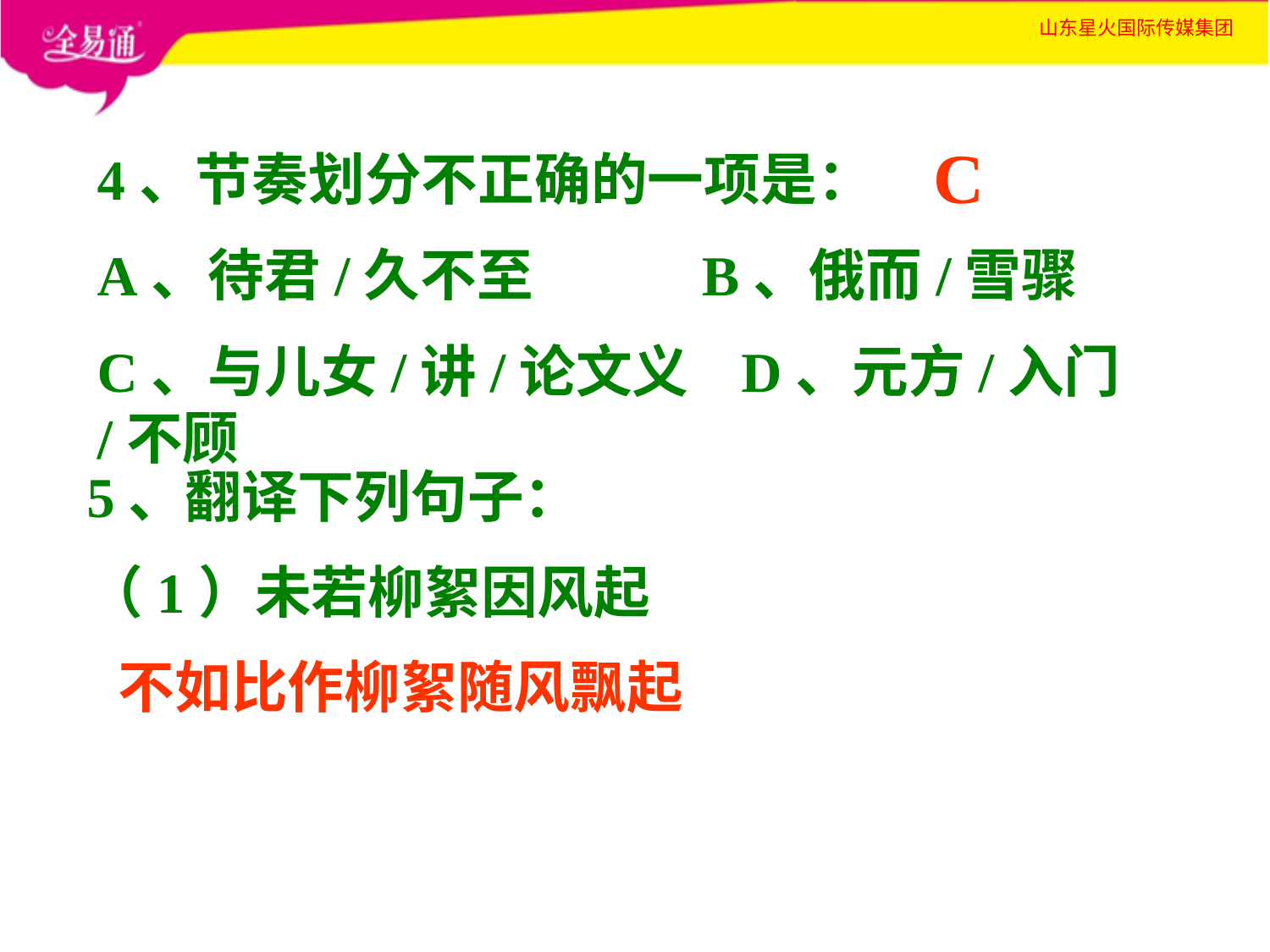

C
4、节奏划分不正确的一项是：
A、待君/久不至            B、俄而/雪骤
C、与儿女/讲/论文义   D、元方/入门/不顾
5、翻译下列句子：
（1）未若柳絮因风起
不如比作柳絮随风飘起